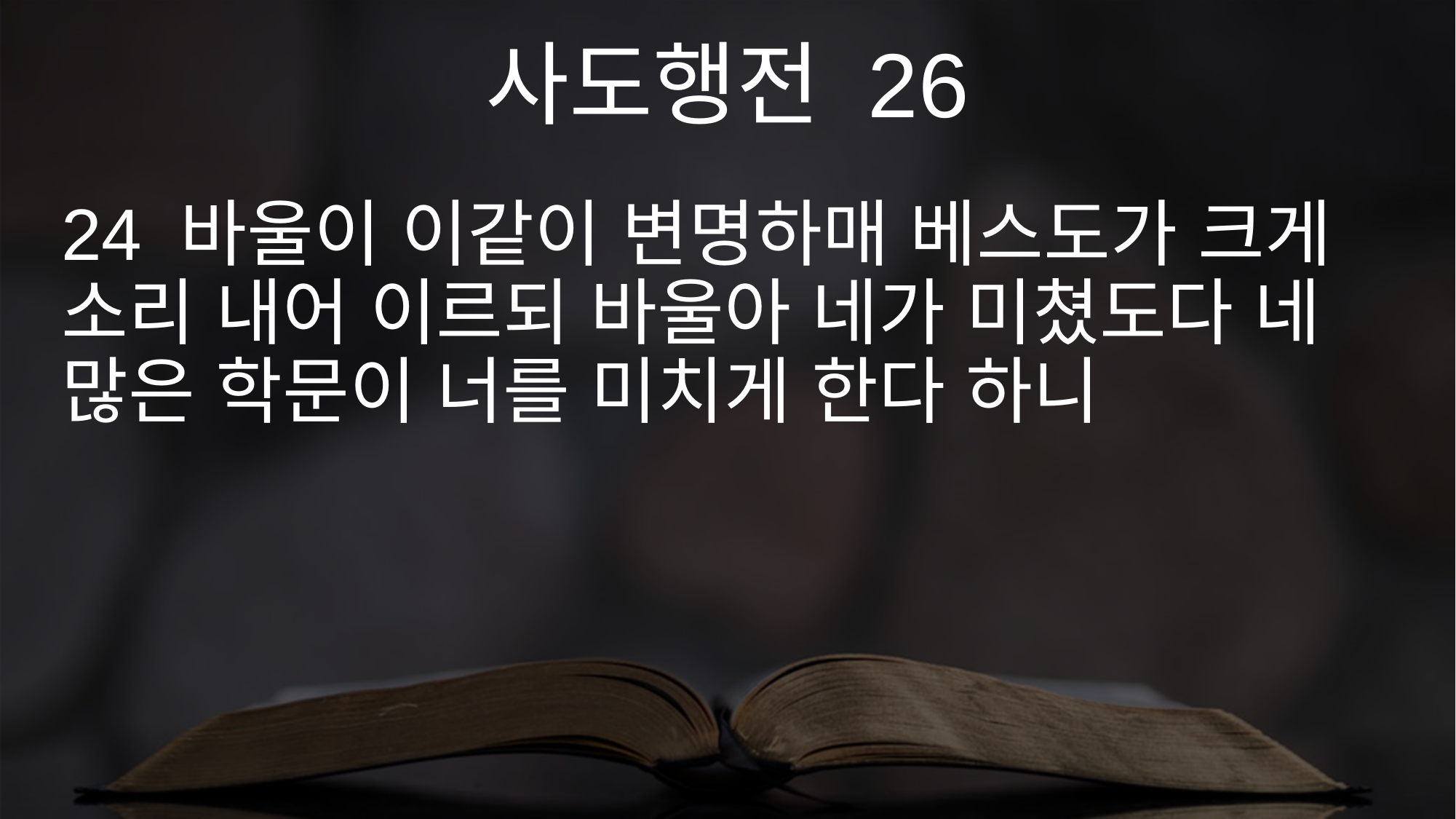

사도행전 26
24 바울이 이같이 변명하매 베스도가 크게 소리 내어 이르되 바울아 네가 미쳤도다 네 많은 학문이 너를 미치게 한다 하니